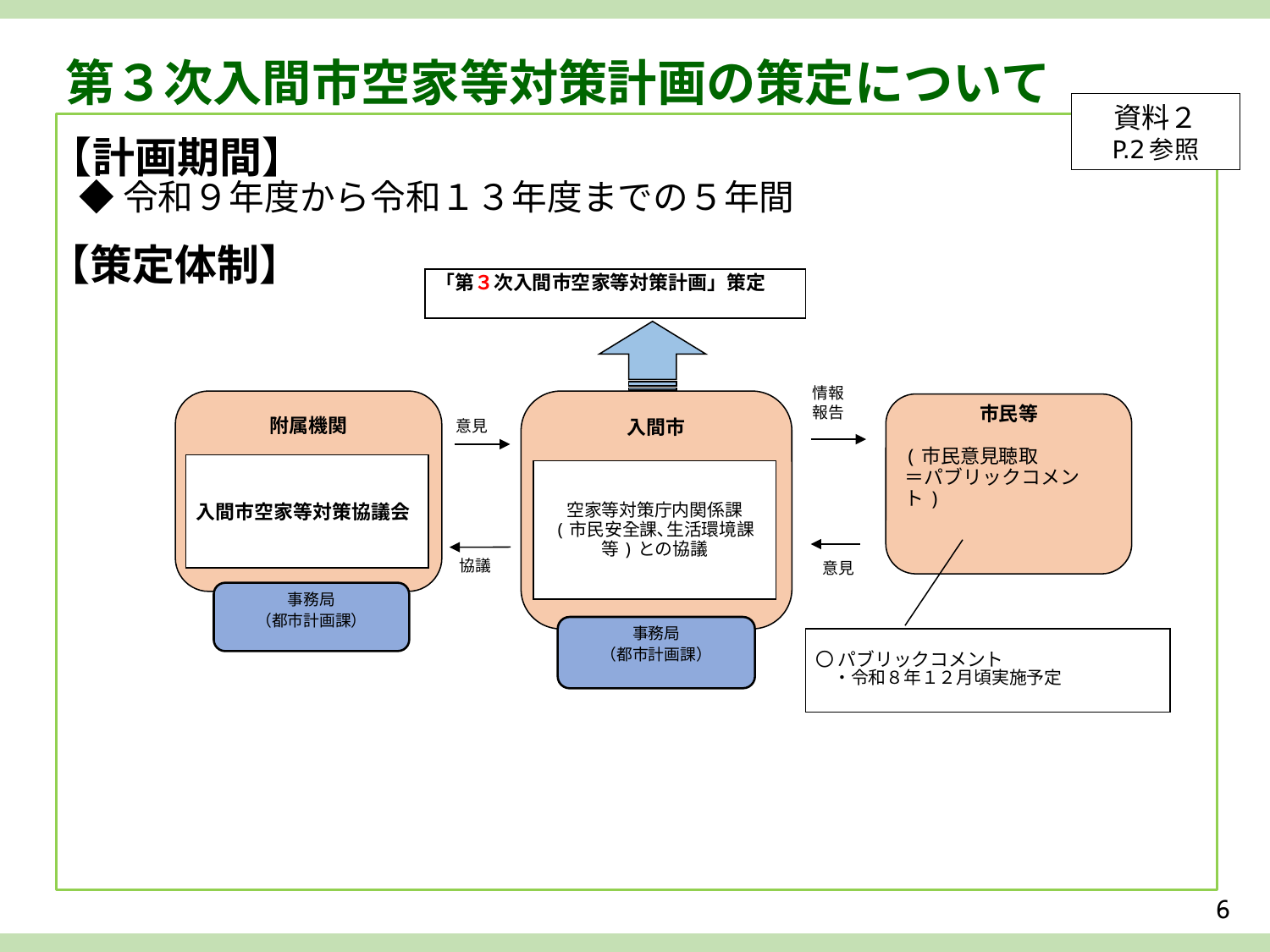

第３次入間市空家等対策計画の策定について
資料２
P.2参照
【計画期間】

◆令和９年度から令和１３年度までの５年間
【策定体制】
「第３次入間市空家等対策計画」策定

情報
報告
附属機関
入間市
市民等

(市民意見聴取
＝パブリックコメント)

意見
入間市空家等対策協議会
空家等対策庁内関係課
(市民安全課､生活環境課等)との協議
協議
意見
事務局
（都市計画課）
事務局
（都市計画課）
〇 パブリックコメント
・令和８年１２月頃実施予定

6